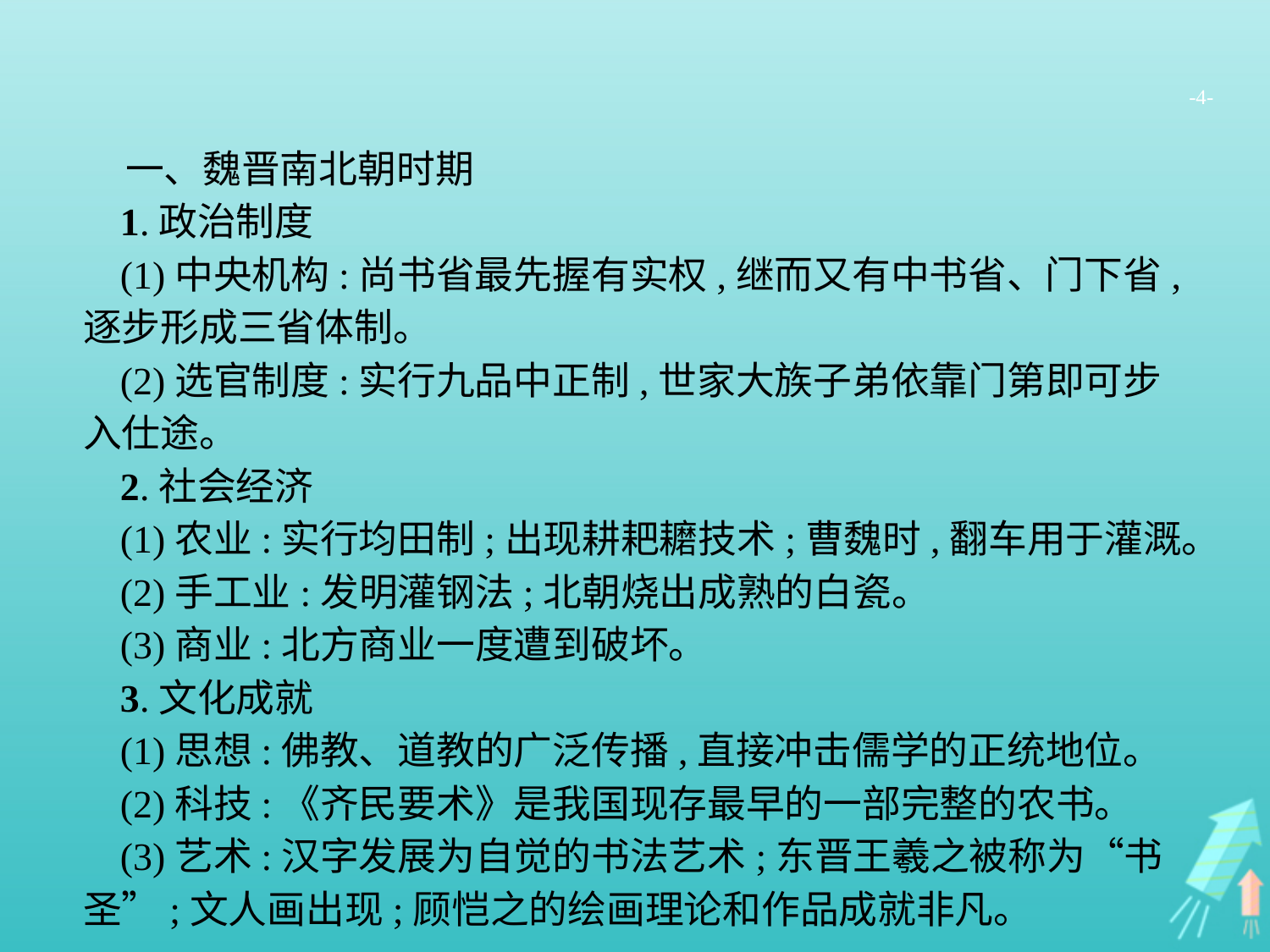

-4-
一、魏晋南北朝时期
1.政治制度
(1)中央机构:尚书省最先握有实权,继而又有中书省、门下省,逐步形成三省体制。
(2)选官制度:实行九品中正制,世家大族子弟依靠门第即可步入仕途。
2.社会经济
(1)农业:实行均田制;出现耕耙耱技术;曹魏时,翻车用于灌溉。
(2)手工业:发明灌钢法;北朝烧出成熟的白瓷。
(3)商业:北方商业一度遭到破坏。
3.文化成就
(1)思想:佛教、道教的广泛传播,直接冲击儒学的正统地位。
(2)科技:《齐民要术》是我国现存最早的一部完整的农书。
(3)艺术:汉字发展为自觉的书法艺术;东晋王羲之被称为“书圣”;文人画出现;顾恺之的绘画理论和作品成就非凡。